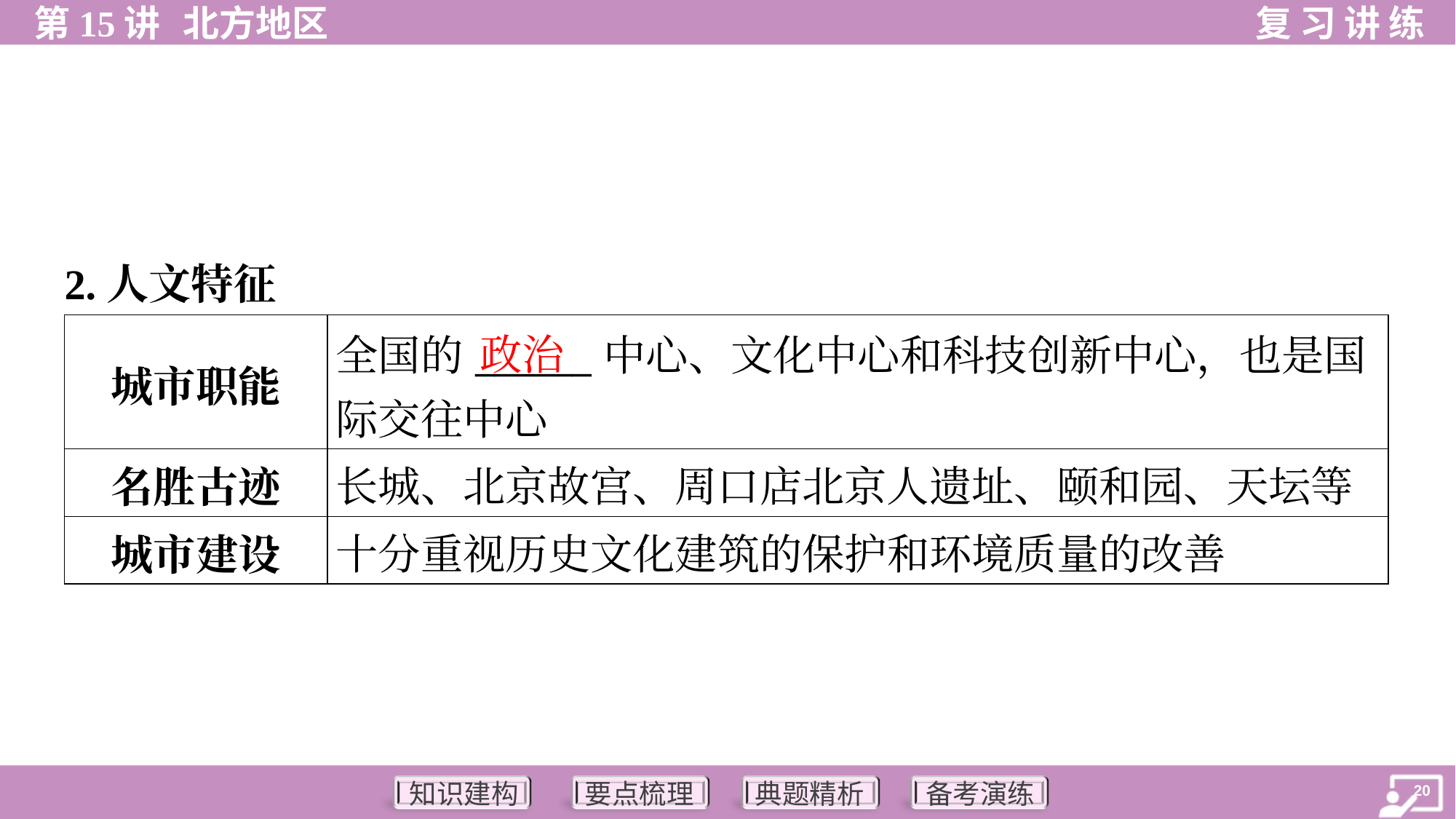

2.人文特征
| 城市职能 | 全国的\_\_\_\_\_\_中心、文化中心和科技创新中心，也是国 际交往中心 |
| --- | --- |
| 名胜古迹 | 长城、北京故宫、周口店北京人遗址、颐和园、天坛等 |
| 城市建设 | 十分重视历史文化建筑的保护和环境质量的改善 |
政治